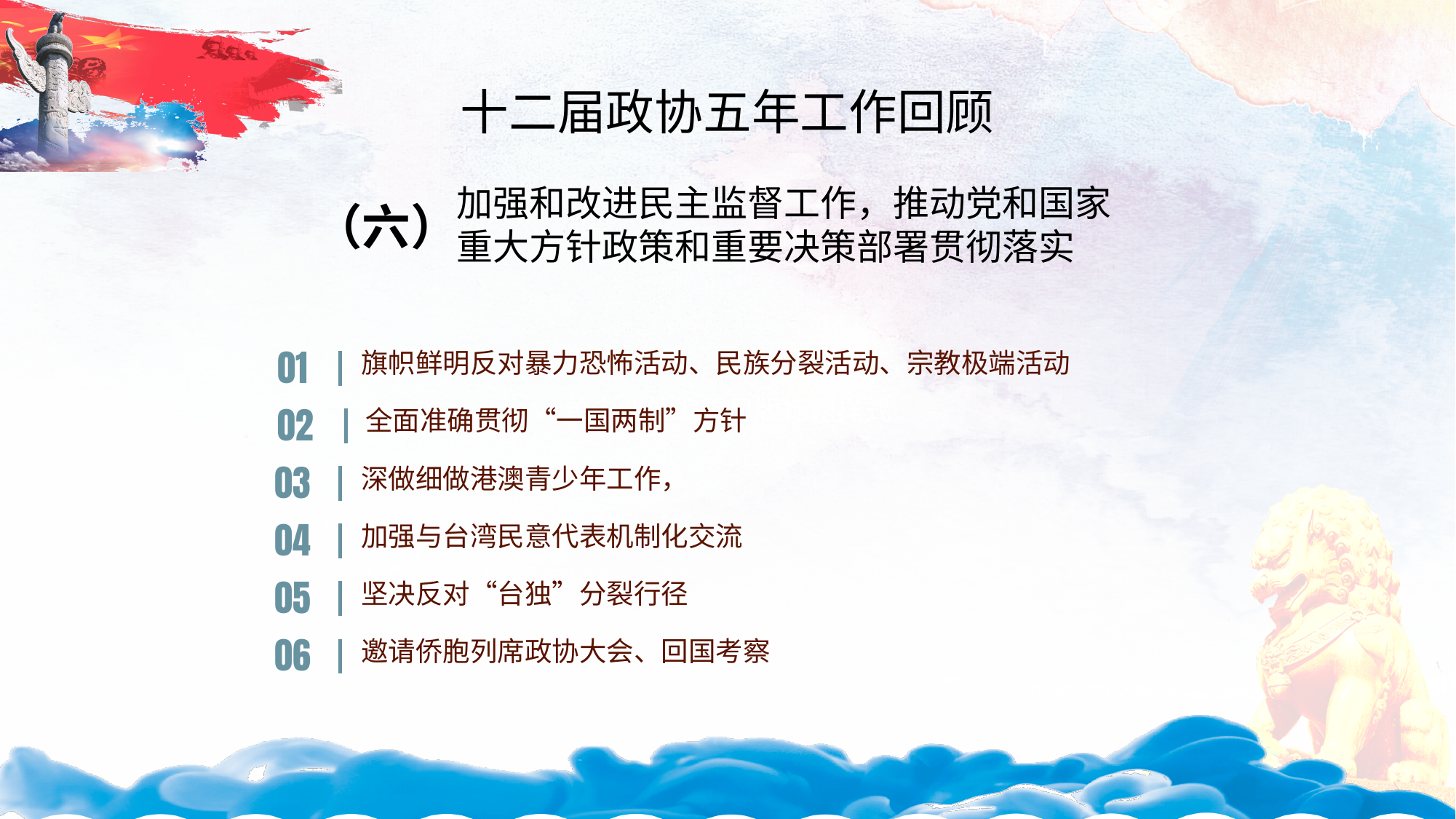

加强和改进民主监督工作，推动党和国家
重大方针政策和重要决策部署贯彻落实
（六）
01
旗帜鲜明反对暴力恐怖活动、民族分裂活动、宗教极端活动
02
全面准确贯彻“一国两制”方针
03
深做细做港澳青少年工作，
04
加强与台湾民意代表机制化交流
05
坚决反对“台独”分裂行径
06
邀请侨胞列席政协大会、回国考察